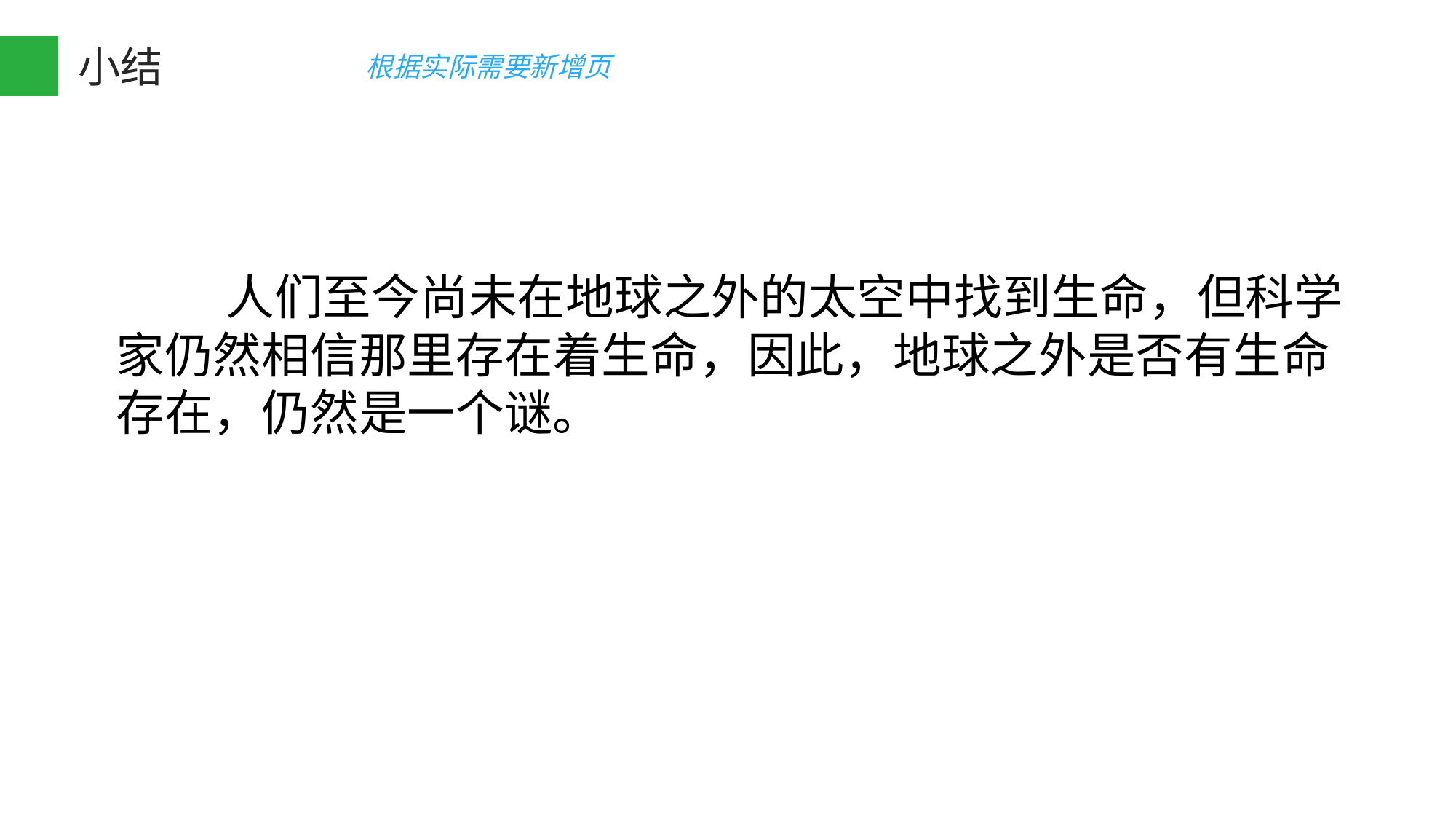

【课堂小结】
小结

根据实际需要新增页
         人们至今尚未在地球之外的太空中找到生命，但科学家仍然相信那里存在着生命，因此，地球之外是否有生命存在，仍然是一个谜。